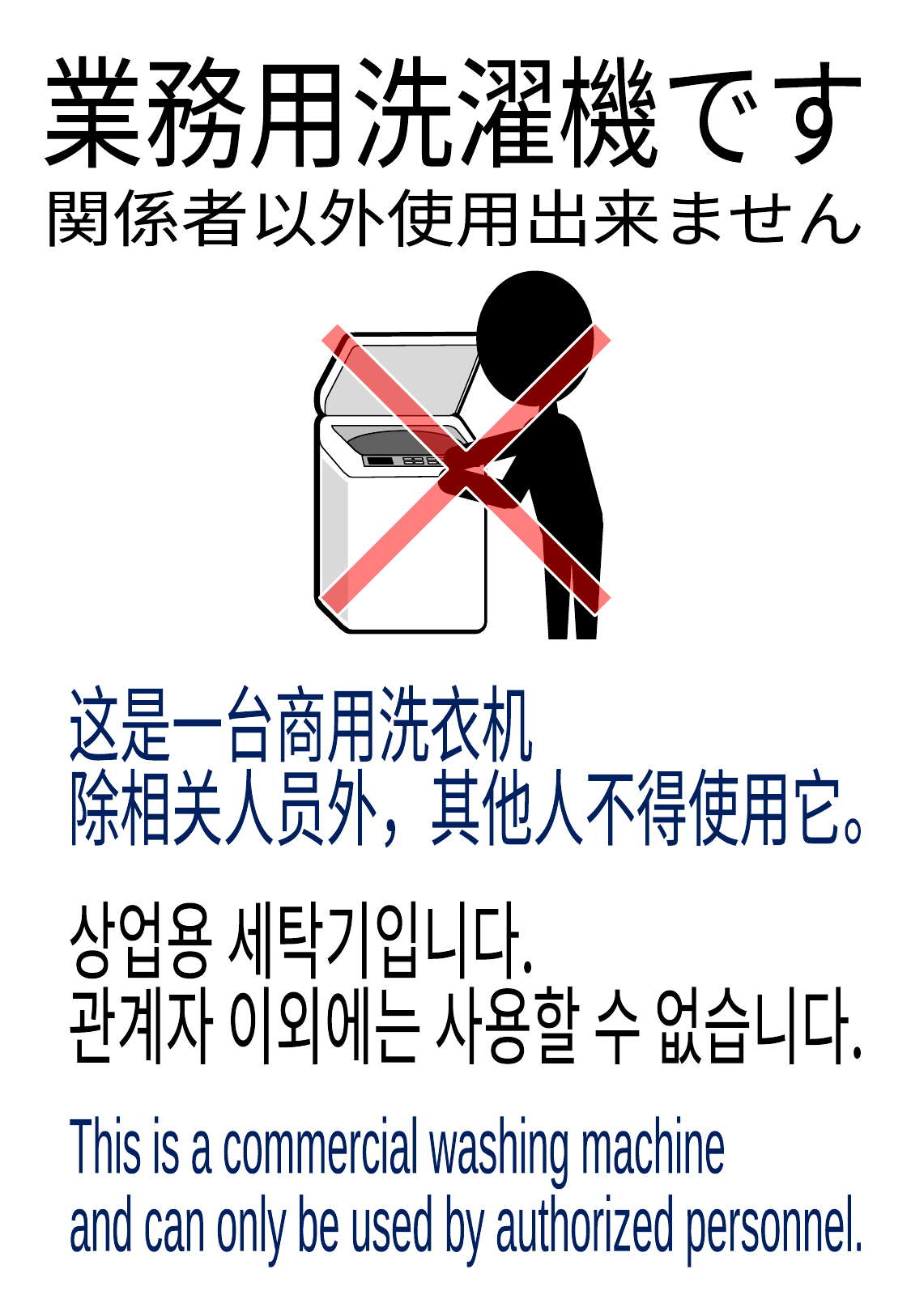

業務用洗濯機です
関係者以外使用出来ません

这是一台商用洗衣机
除相关人员外，其他人不得使用它。
상업용 세탁기입니다.
관계자 이외에는 사용할 수 없습니다.
This is a commercial washing machine
and can only be used by authorized personnel.